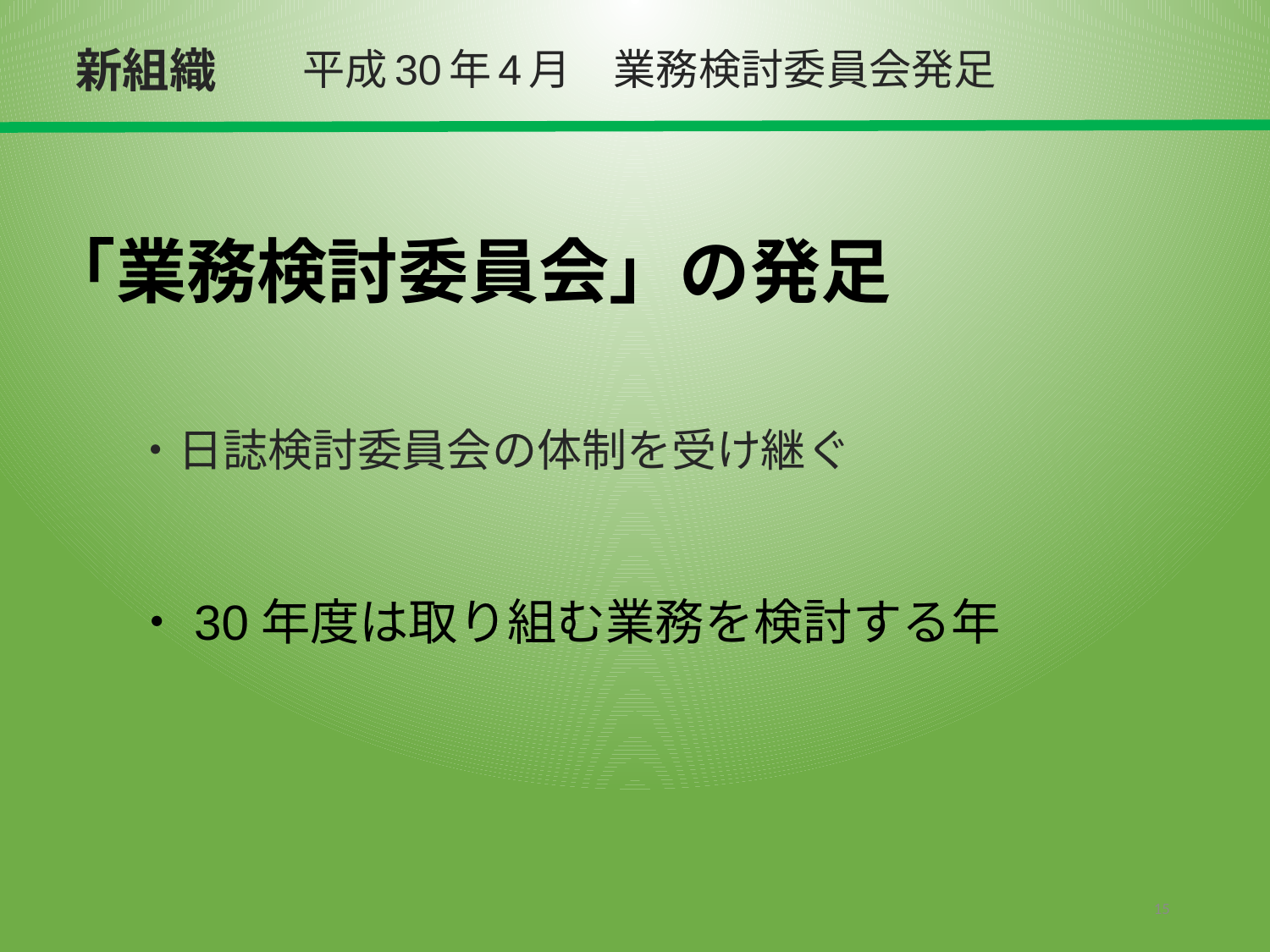

新組織
平成30年4月　業務検討委員会発足
# 「業務検討委員会」の発足
・日誌検討委員会の体制を受け継ぐ

・30年度は取り組む業務を検討する年
15